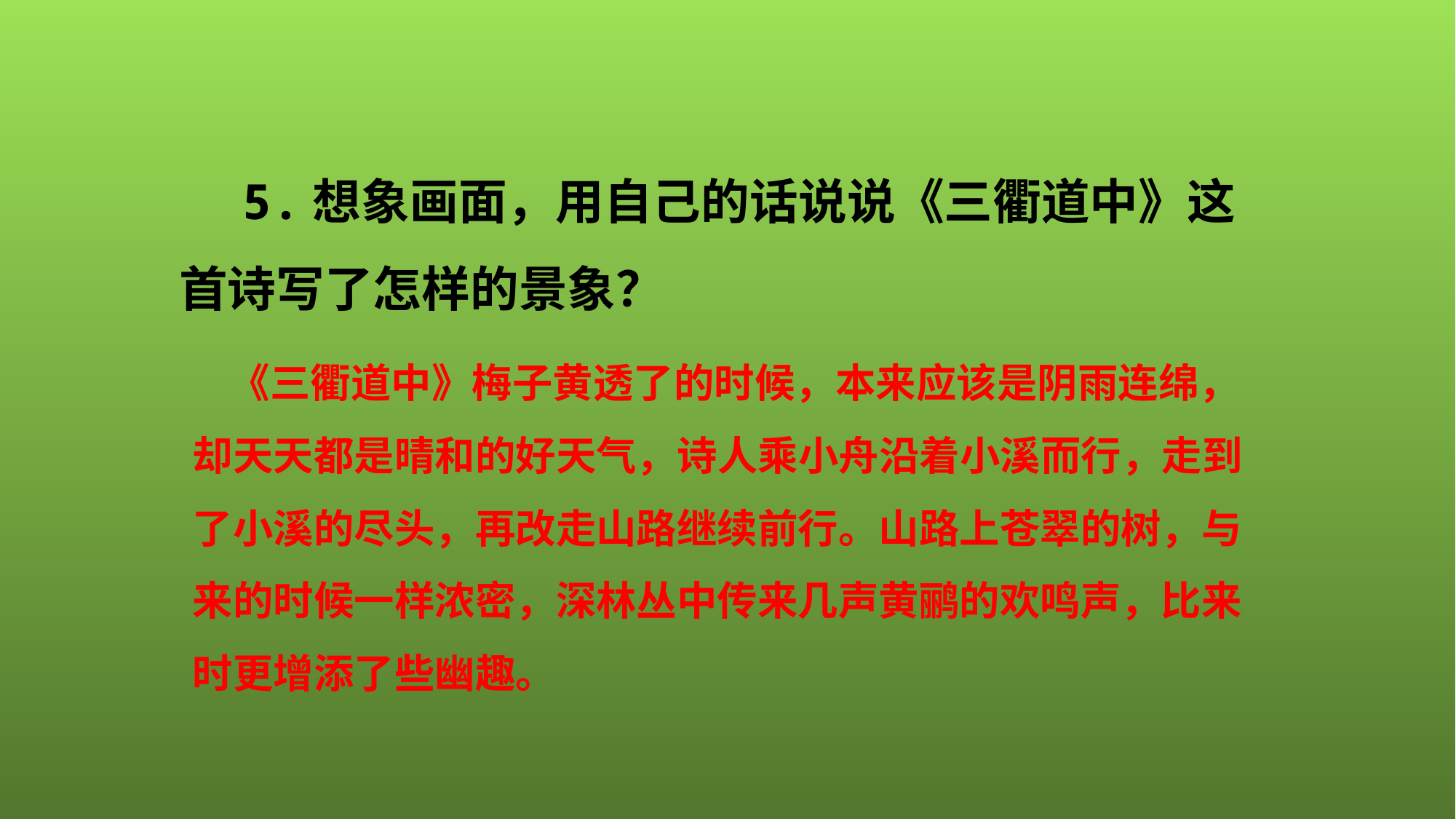

5.想象画面，用自己的话说说《三衢道中》这首诗写了怎样的景象？
   《三衢道中》梅子黄透了的时候，本来应该是阴雨连绵，却天天都是晴和的好天气，诗人乘小舟沿着小溪而行，走到了小溪的尽头，再改走山路继续前行。山路上苍翠的树，与来的时候一样浓密，深林丛中传来几声黄鹂的欢鸣声，比来时更增添了些幽趣。